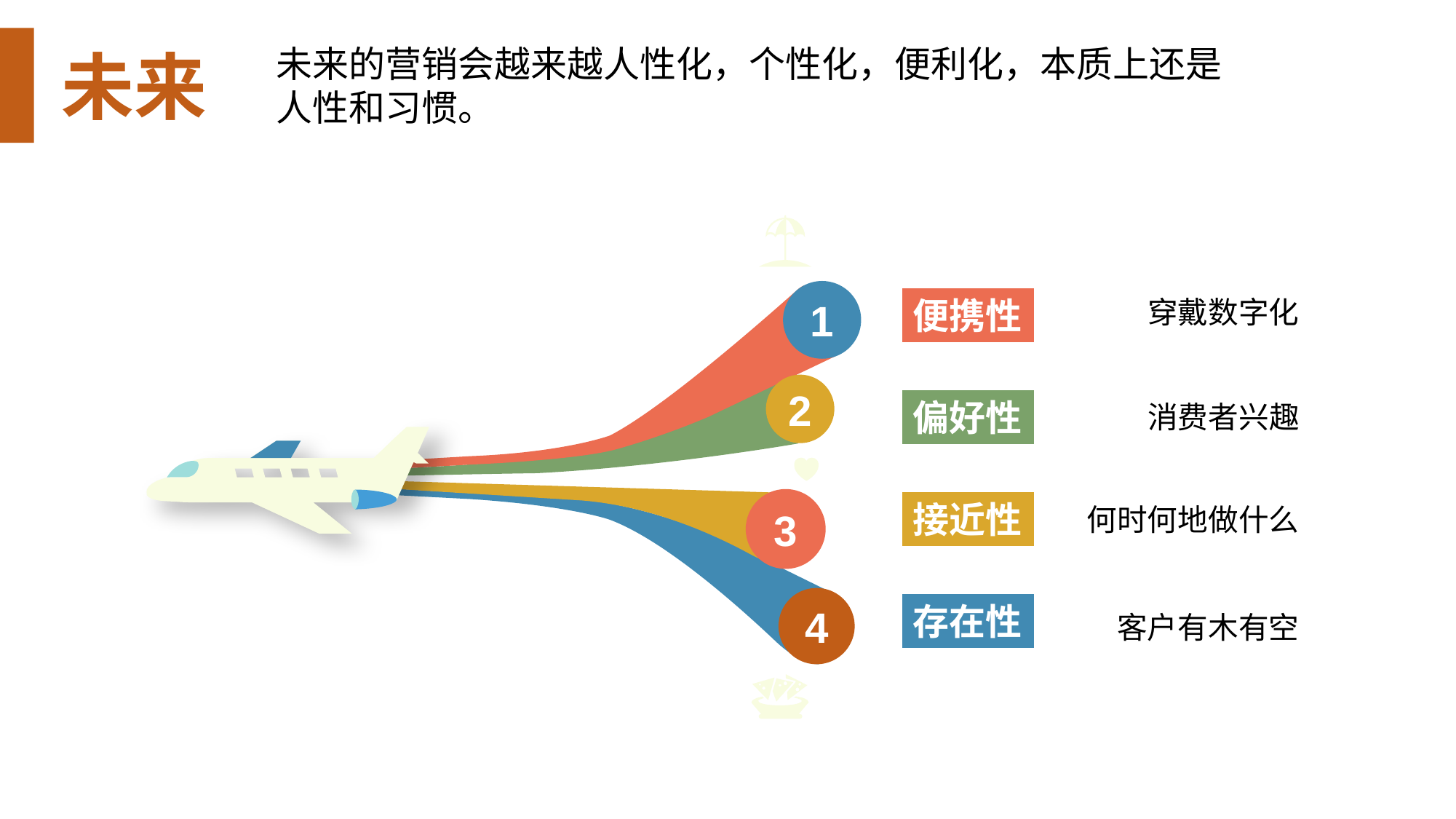

未来
未来的营销会越来越人性化，个性化，便利化，本质上还是人性和习惯。

1
穿戴数字化
便携性
2

偏好性
消费者兴趣

3
接近性
何时何地做什么
4
存在性
客户有木有空